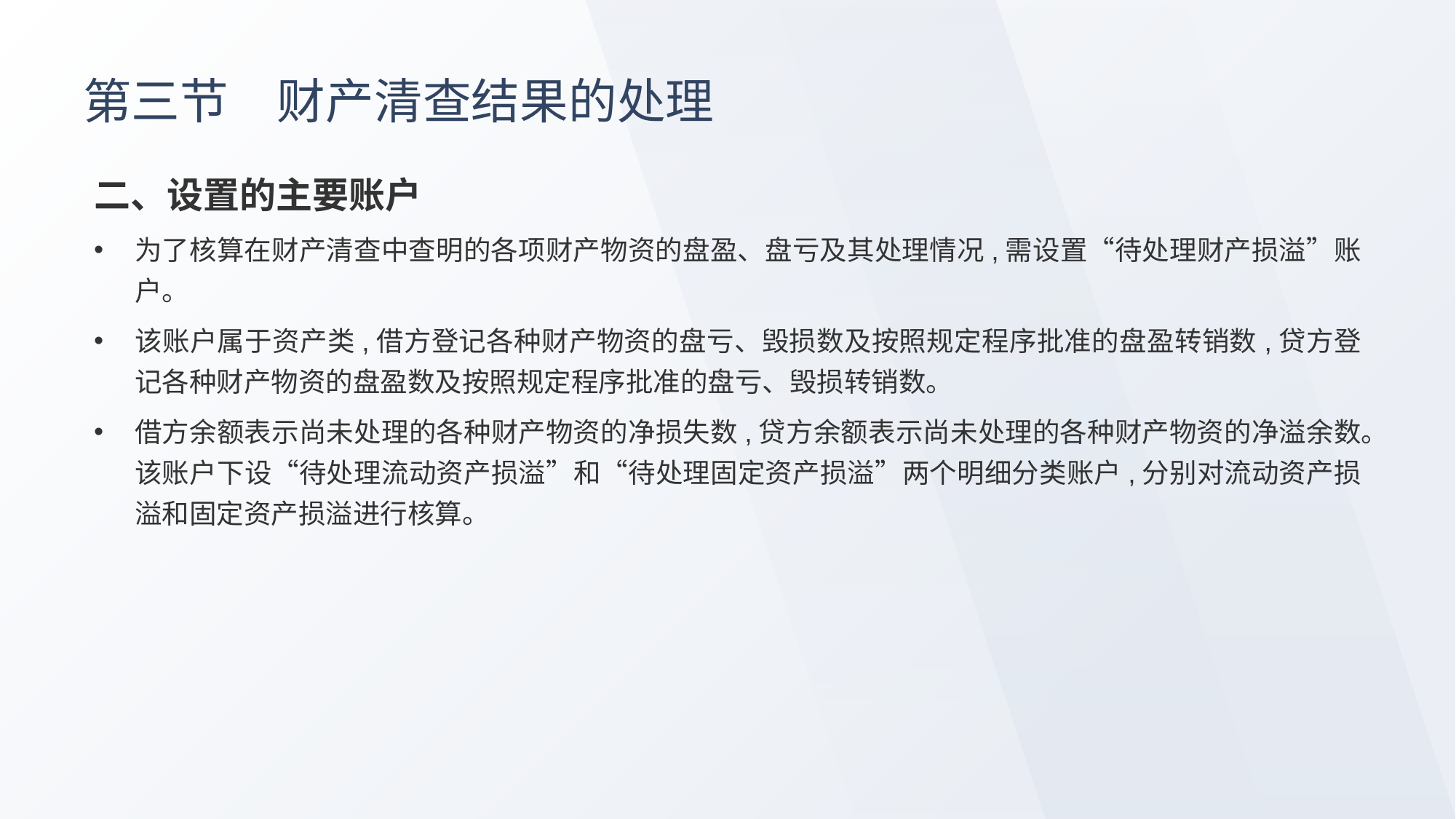

# 第三节　财产清查结果的处理
二、设置的主要账户
为了核算在财产清查中查明的各项财产物资的盘盈、盘亏及其处理情况,需设置“待处理财产损溢”账户。
该账户属于资产类,借方登记各种财产物资的盘亏、毁损数及按照规定程序批准的盘盈转销数,贷方登记各种财产物资的盘盈数及按照规定程序批准的盘亏、毁损转销数。
借方余额表示尚未处理的各种财产物资的净损失数,贷方余额表示尚未处理的各种财产物资的净溢余数。该账户下设“待处理流动资产损溢”和“待处理固定资产损溢”两个明细分类账户,分别对流动资产损溢和固定资产损溢进行核算。